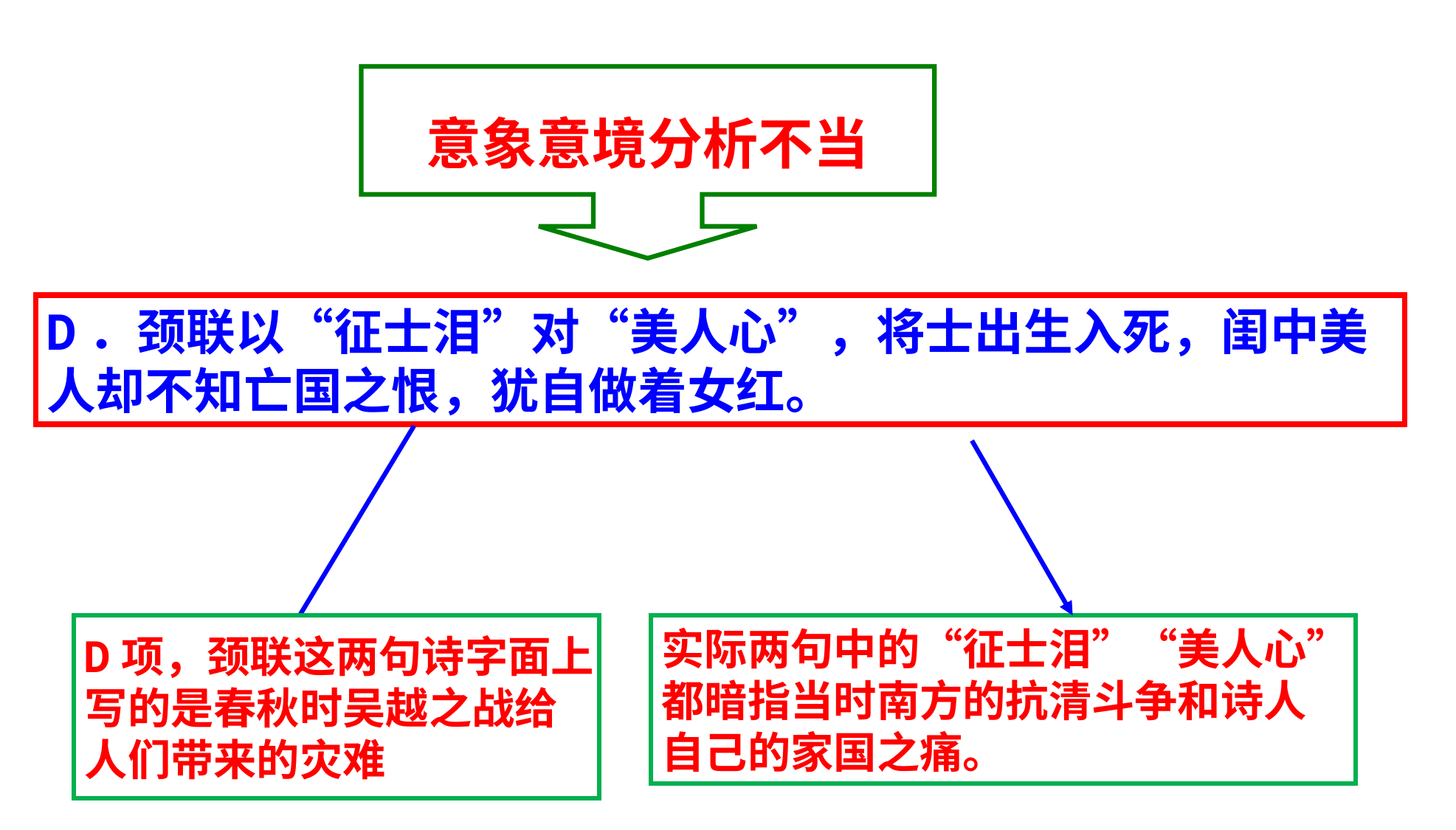

意象意境分析不当
D．颈联以“征士泪”对“美人心”，将士出生入死，闺中美人却不知亡国之恨，犹自做着女红。

D项，颈联这两句诗字面上
写的是春秋时吴越之战给
人们带来的灾难
实际两句中的“征士泪”“美人心”
都暗指当时南方的抗清斗争和诗人
自己的家国之痛。